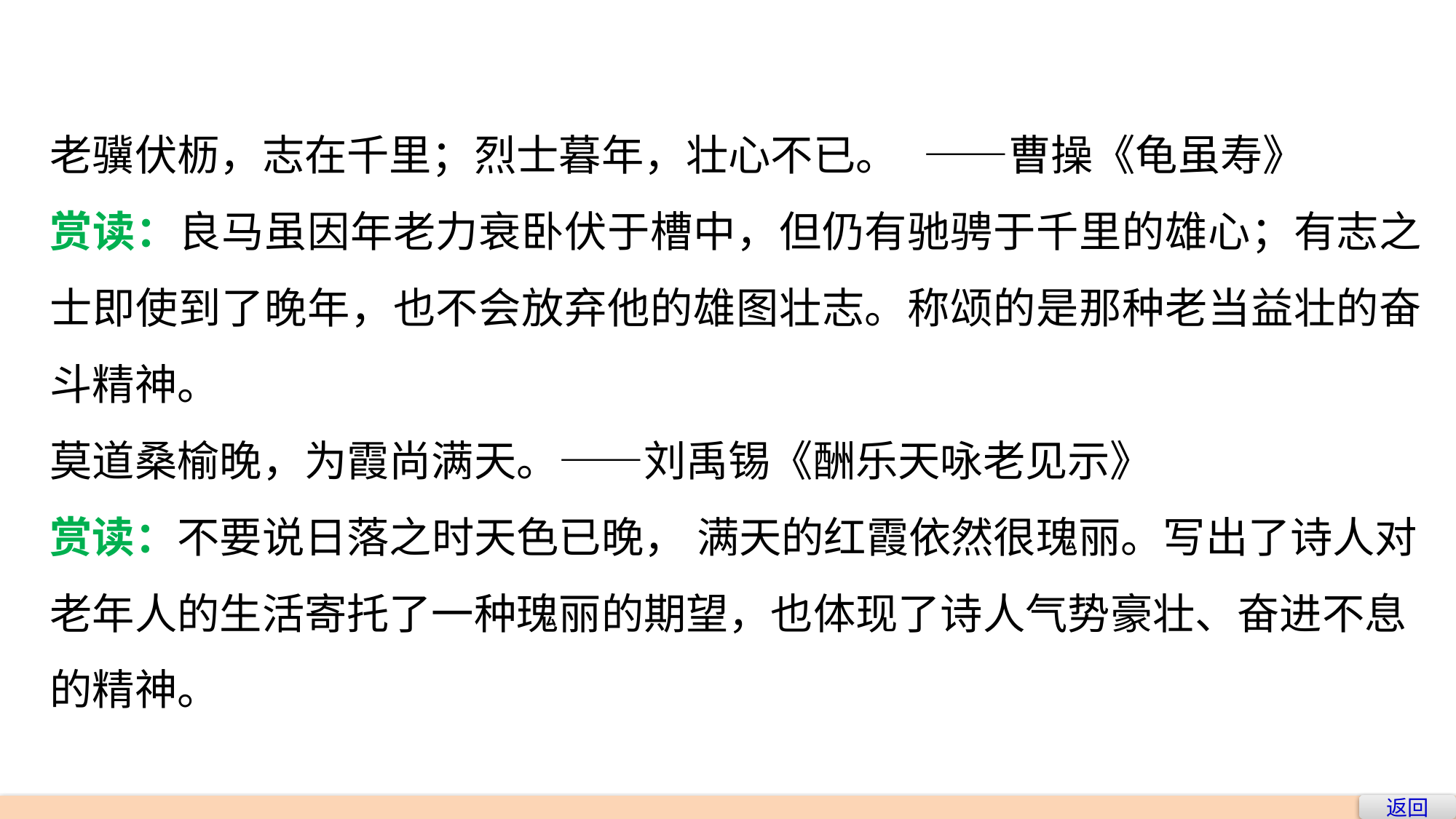

老骥伏枥，志在千里；烈士暮年，壮心不已。	——曹操《龟虽寿》
赏读：良马虽因年老力衰卧伏于槽中，但仍有驰骋于千里的雄心；有志之士即使到了晚年，也不会放弃他的雄图壮志。称颂的是那种老当益壮的奋斗精神。
莫道桑榆晚，为霞尚满天。——刘禹锡《酬乐天咏老见示》
赏读：不要说日落之时天色已晚， 满天的红霞依然很瑰丽。写出了诗人对老年人的生活寄托了一种瑰丽的期望，也体现了诗人气势豪壮、奋进不息的精神。
返回